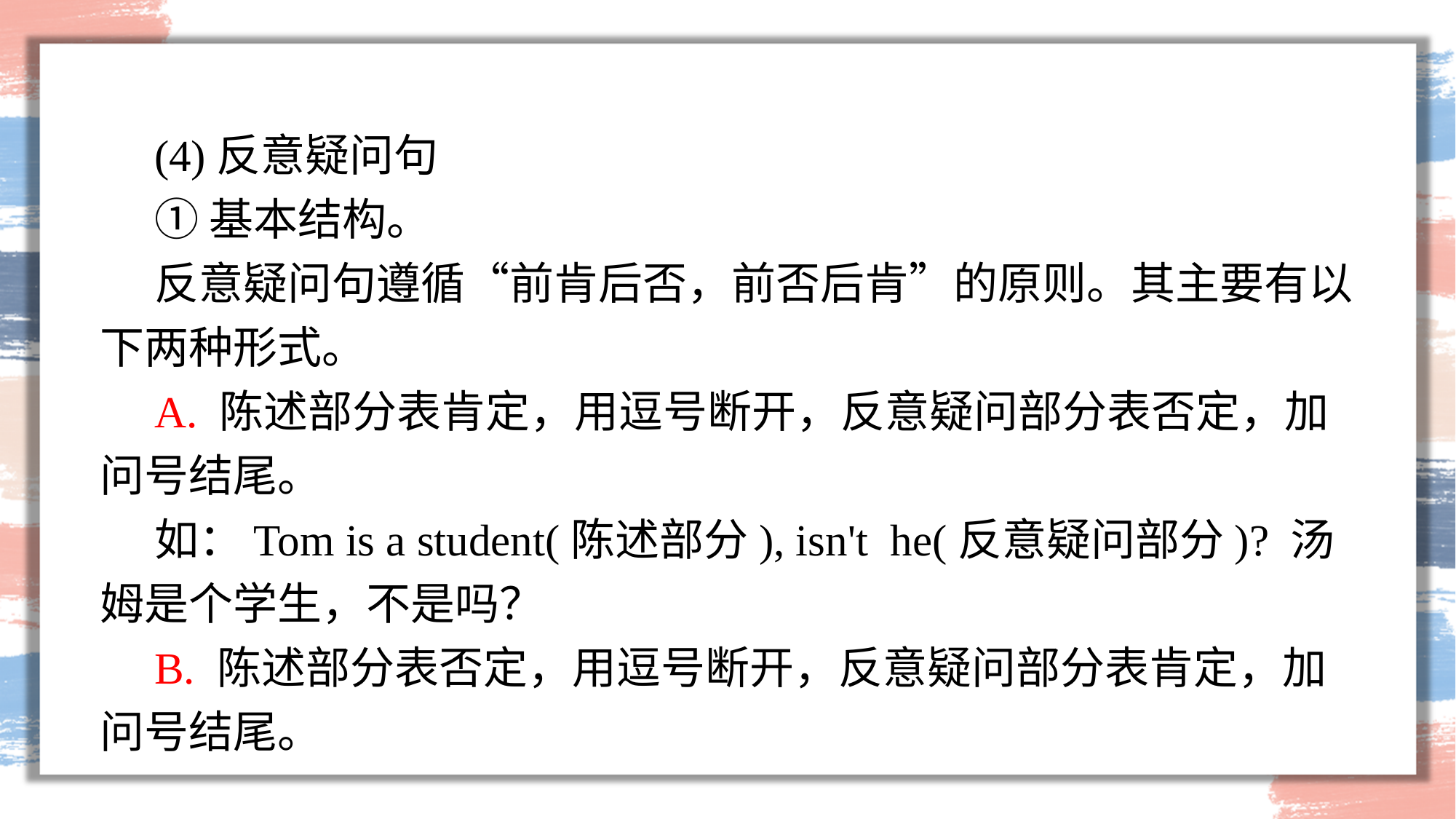

(4)反意疑问句
①基本结构。
反意疑问句遵循“前肯后否，前否后肯”的原则。其主要有以下两种形式。
A. 陈述部分表肯定，用逗号断开，反意疑问部分表否定，加问号结尾。
如：Tom is a student(陈述部分), isn't  he(反意疑问部分)? 汤姆是个学生，不是吗？
B. 陈述部分表否定，用逗号断开，反意疑问部分表肯定，加问号结尾。